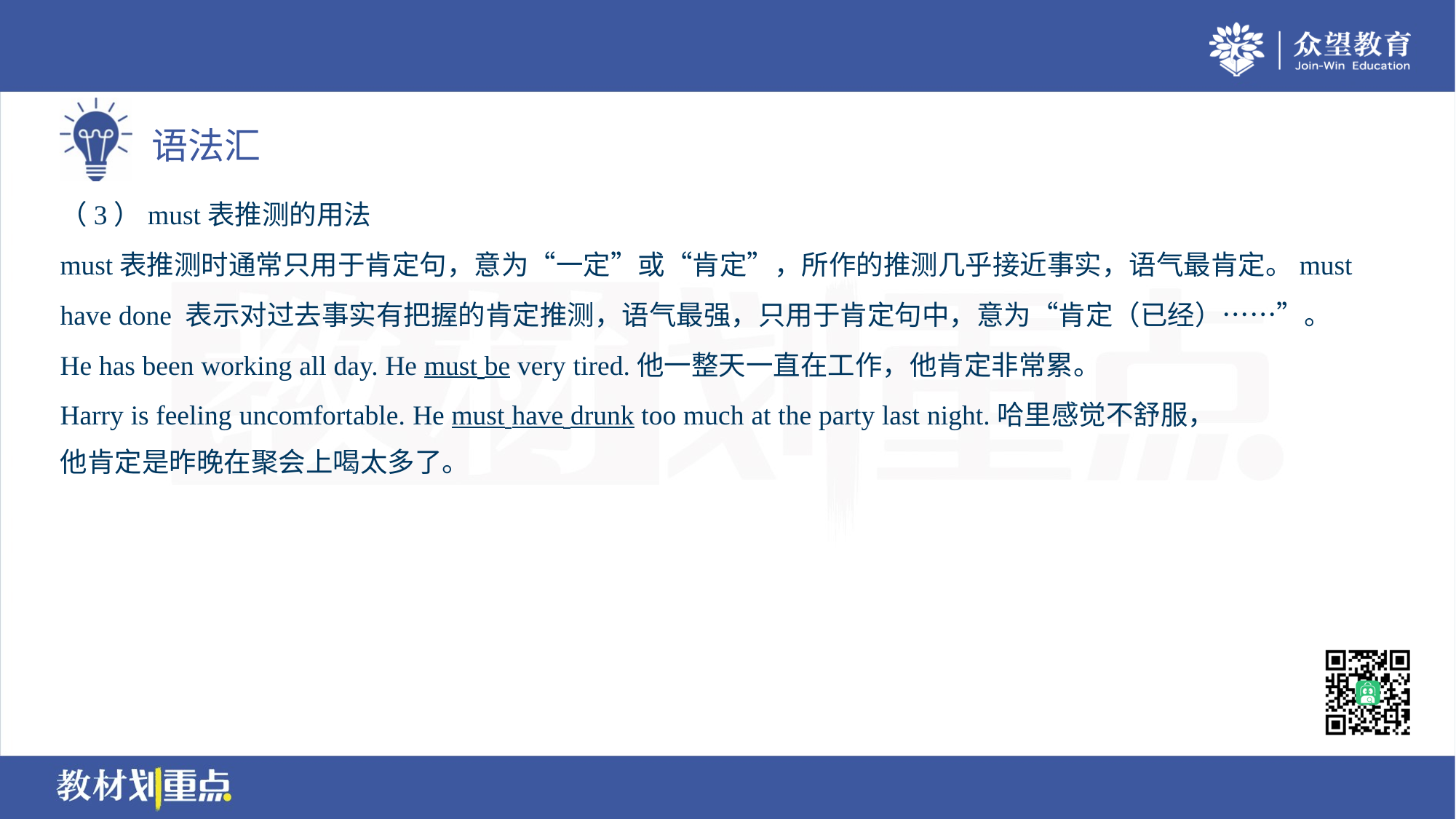

（3）must表推测的用法
must表推测时通常只用于肯定句，意为“一定”或“肯定”，所作的推测几乎接近事实，语气最肯定。must
have done 表示对过去事实有把握的肯定推测，语气最强，只用于肯定句中，意为“肯定（已经）……”。
He has been working all day. He must be very tired.他一整天一直在工作，他肯定非常累。
Harry is feeling uncomfortable. He must have drunk too much at the party last night.哈里感觉不舒服，
他肯定是昨晚在聚会上喝太多了。